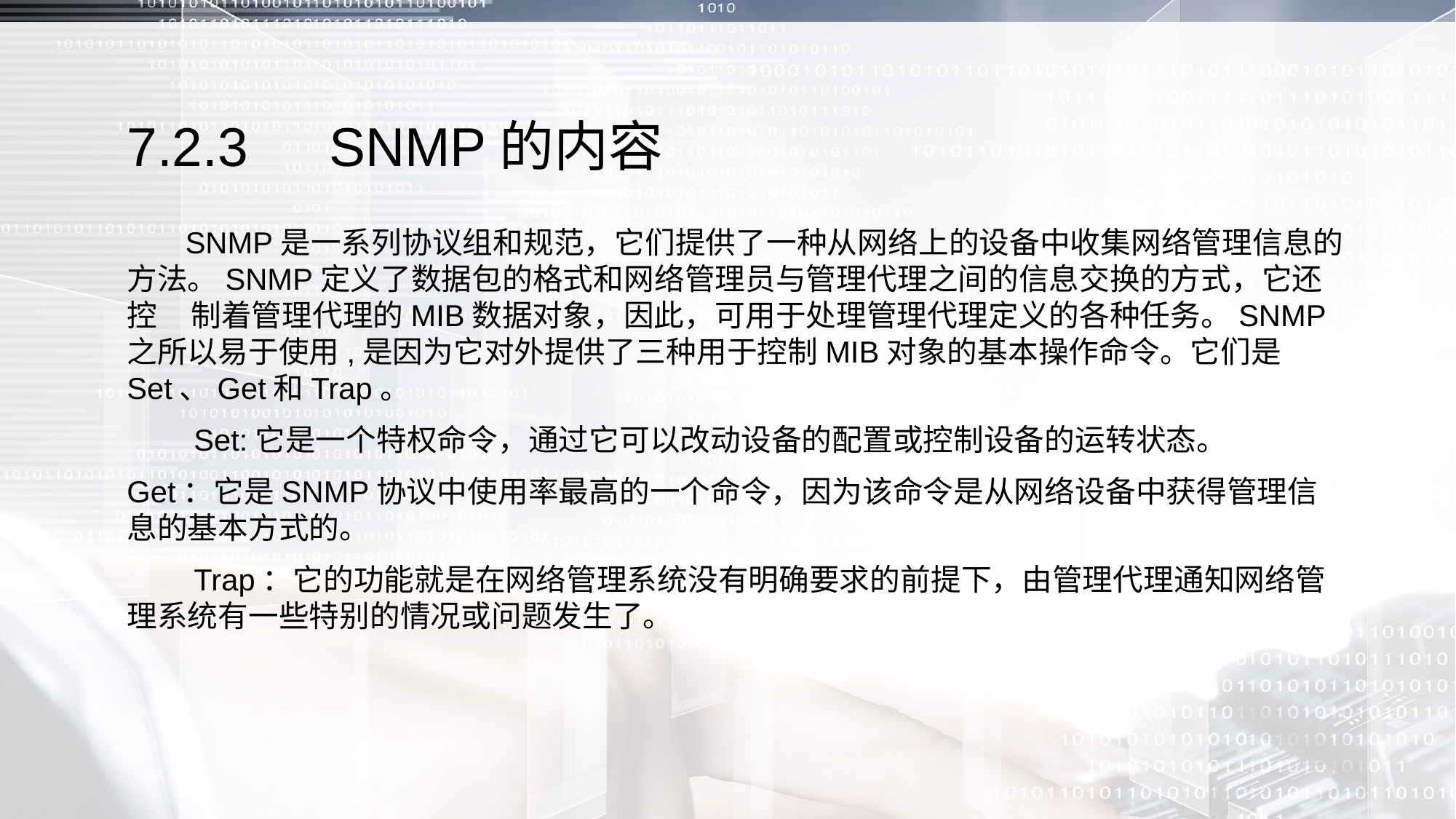

# 7.2.3　SNMP的内容
       SNMP是一系列协议组和规范，它们提供了一种从网络上的设备中收集网络管理信息的方法。SNMP定义了数据包的格式和网络管理员与管理代理之间的信息交换的方式，它还控     制着管理代理的MIB数据对象，因此，可用于处理管理代理定义的各种任务。SNMP之所以易于使用,是因为它对外提供了三种用于控制MIB对象的基本操作命令。它们是Set、Get和Trap。
        Set:它是一个特权命令，通过它可以改动设备的配置或控制设备的运转状态。
Get：它是SNMP协议中使用率最高的一个命令，因为该命令是从网络设备中获得管理信息的基本方式的。
        Trap：它的功能就是在网络管理系统没有明确要求的前提下，由管理代理通知网络管理系统有一些特别的情况或问题发生了。